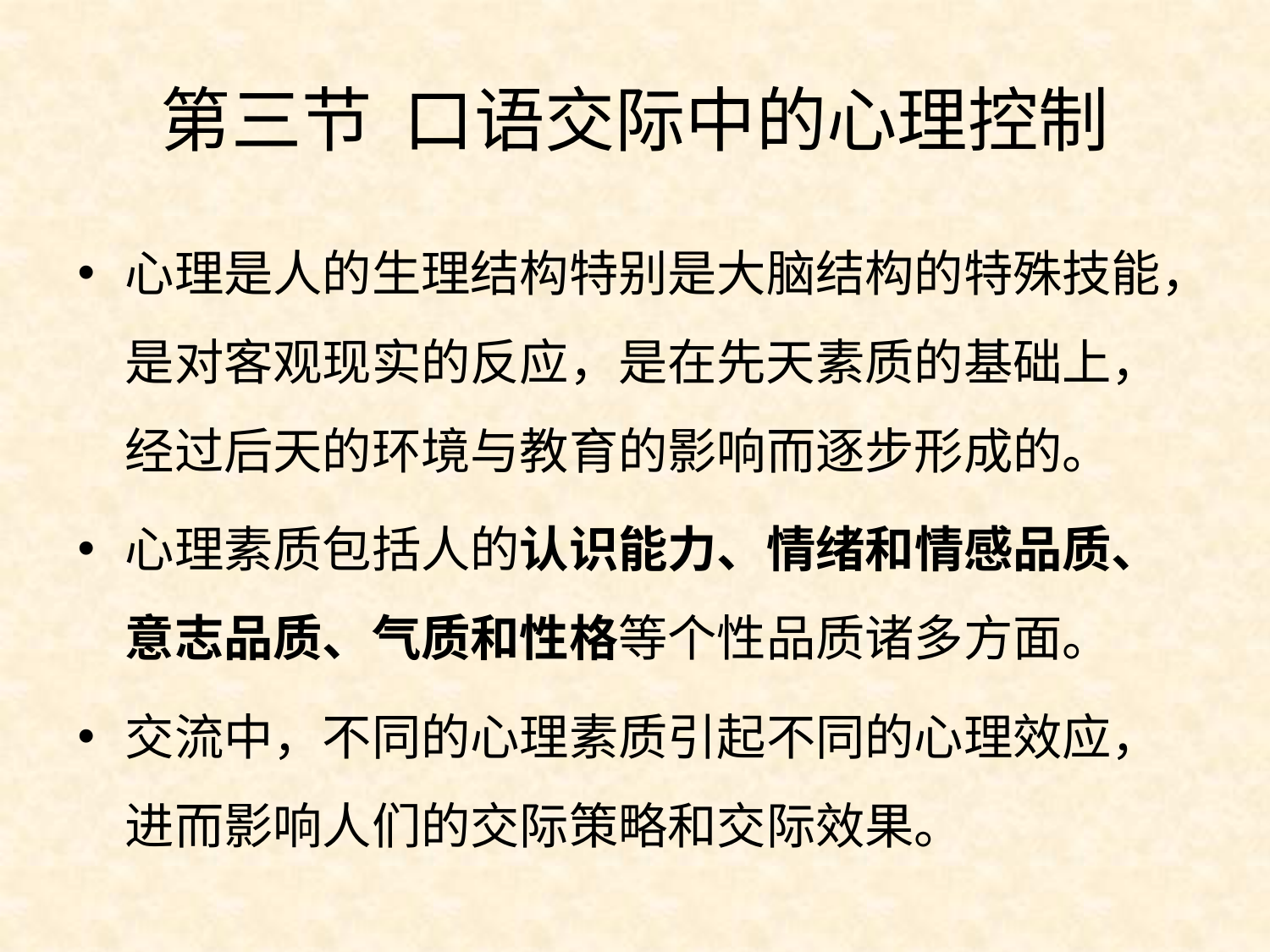

# 第三节  口语交际中的心理控制
心理是人的生理结构特别是大脑结构的特殊技能，是对客观现实的反应，是在先天素质的基础上，经过后天的环境与教育的影响而逐步形成的。
心理素质包括人的认识能力、情绪和情感品质、意志品质、气质和性格等个性品质诸多方面。
交流中，不同的心理素质引起不同的心理效应，进而影响人们的交际策略和交际效果。